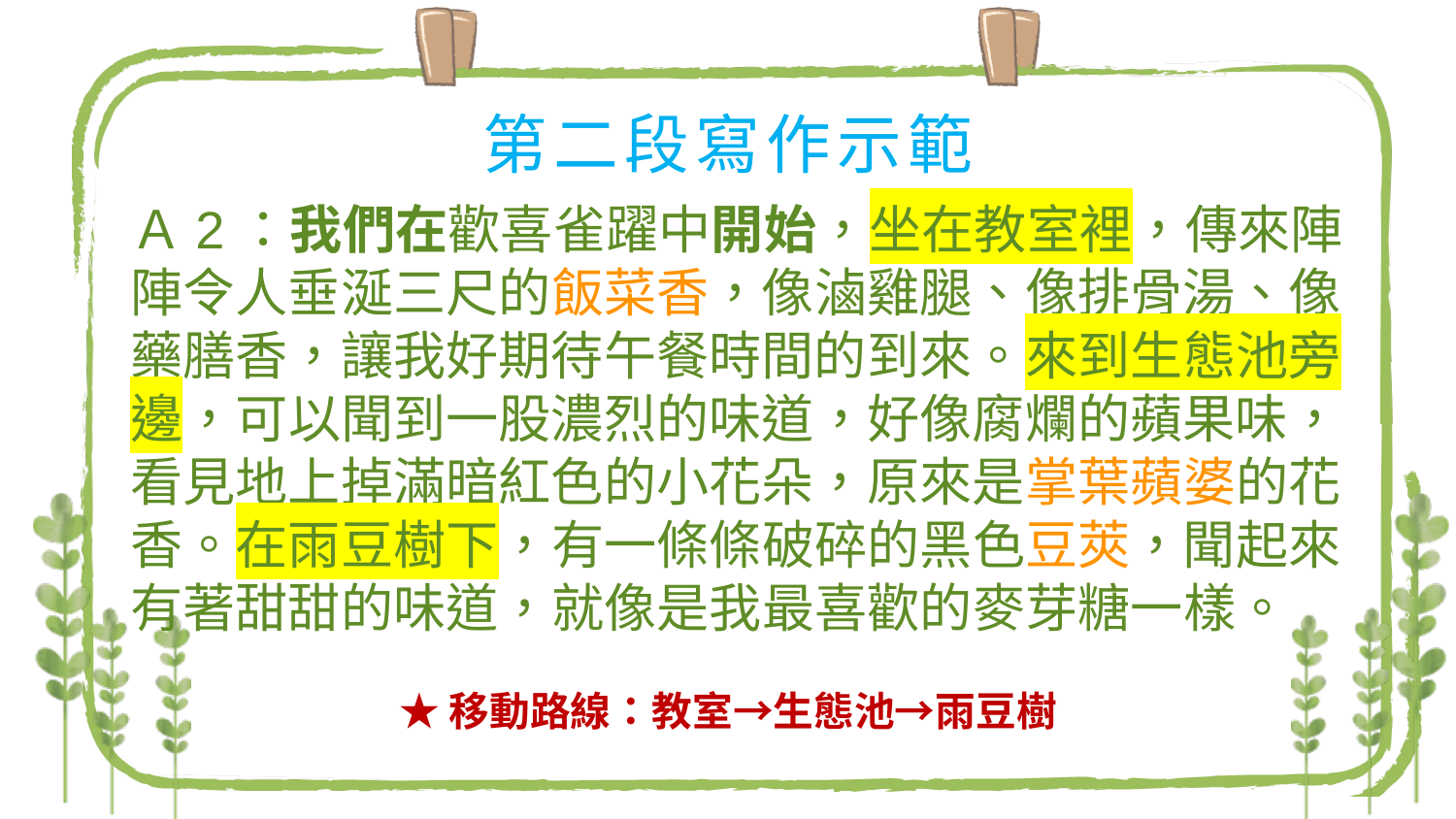

第二段寫作示範
Ａ2：我們在歡喜雀躍中開始，坐在教室裡，傳來陣陣令人垂涎三尺的飯菜香，像滷雞腿、像排骨湯、像藥膳香，讓我好期待午餐時間的到來。來到生態池旁邊，可以聞到一股濃烈的味道，好像腐爛的蘋果味，看見地上掉滿暗紅色的小花朵，原來是掌葉蘋婆的花香。在雨豆樹下，有一條條破碎的黑色豆莢，聞起來有著甜甜的味道，就像是我最喜歡的麥芽糖一樣。
★移動路線：教室→生態池→雨豆樹